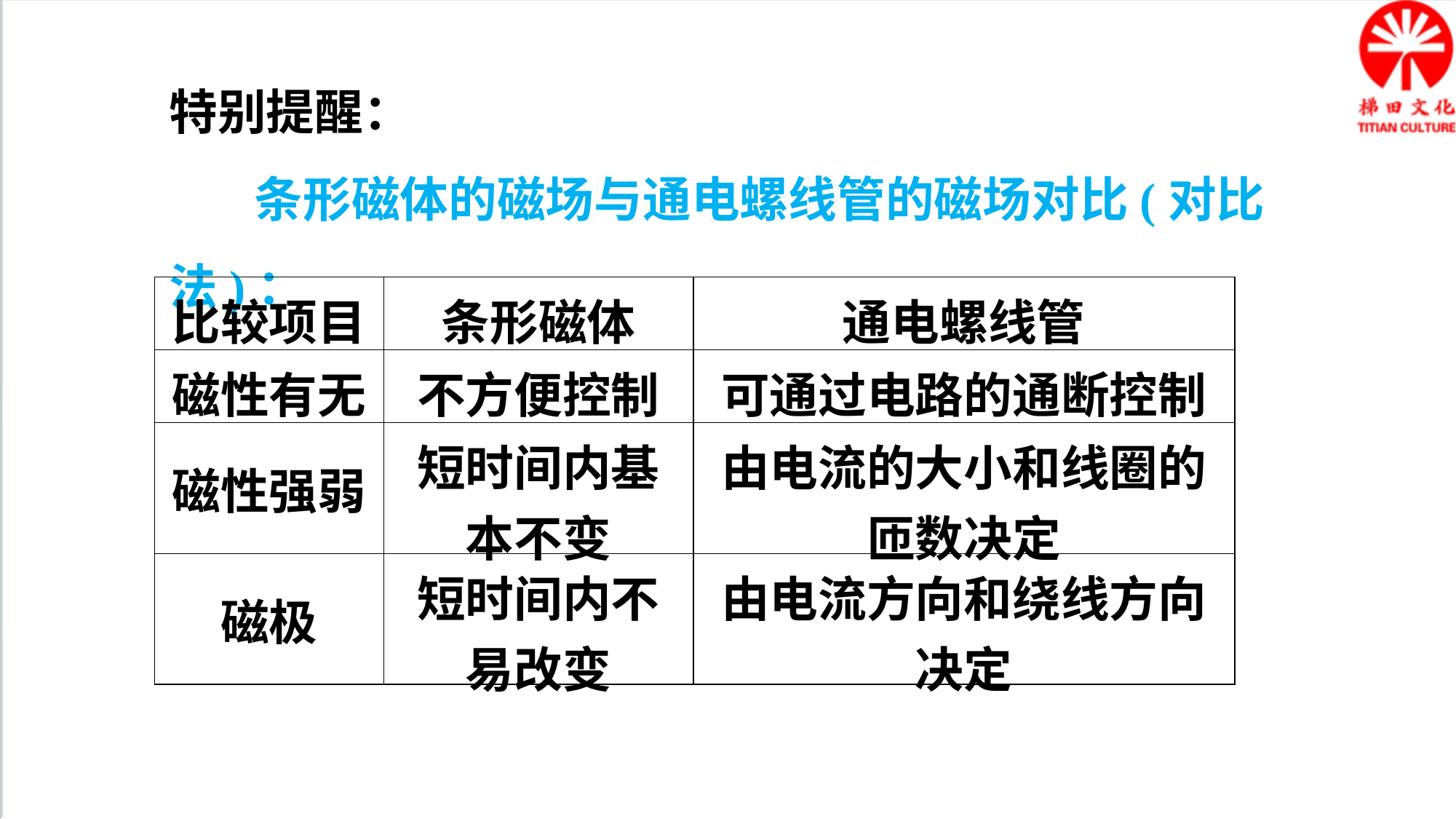

特别提醒：
条形磁体的磁场与通电螺线管的磁场对比(对比法)：
| 比较项目 | 条形磁体 | 通电螺线管 |
| --- | --- | --- |
| 磁性有无 | 不方便控制 | 可通过电路的通断控制 |
| 磁性强弱 | 短时间内基本不变 | 由电流的大小和线圈的匝数决定 |
| 磁极 | 短时间内不易改变 | 由电流方向和绕线方向决定 |